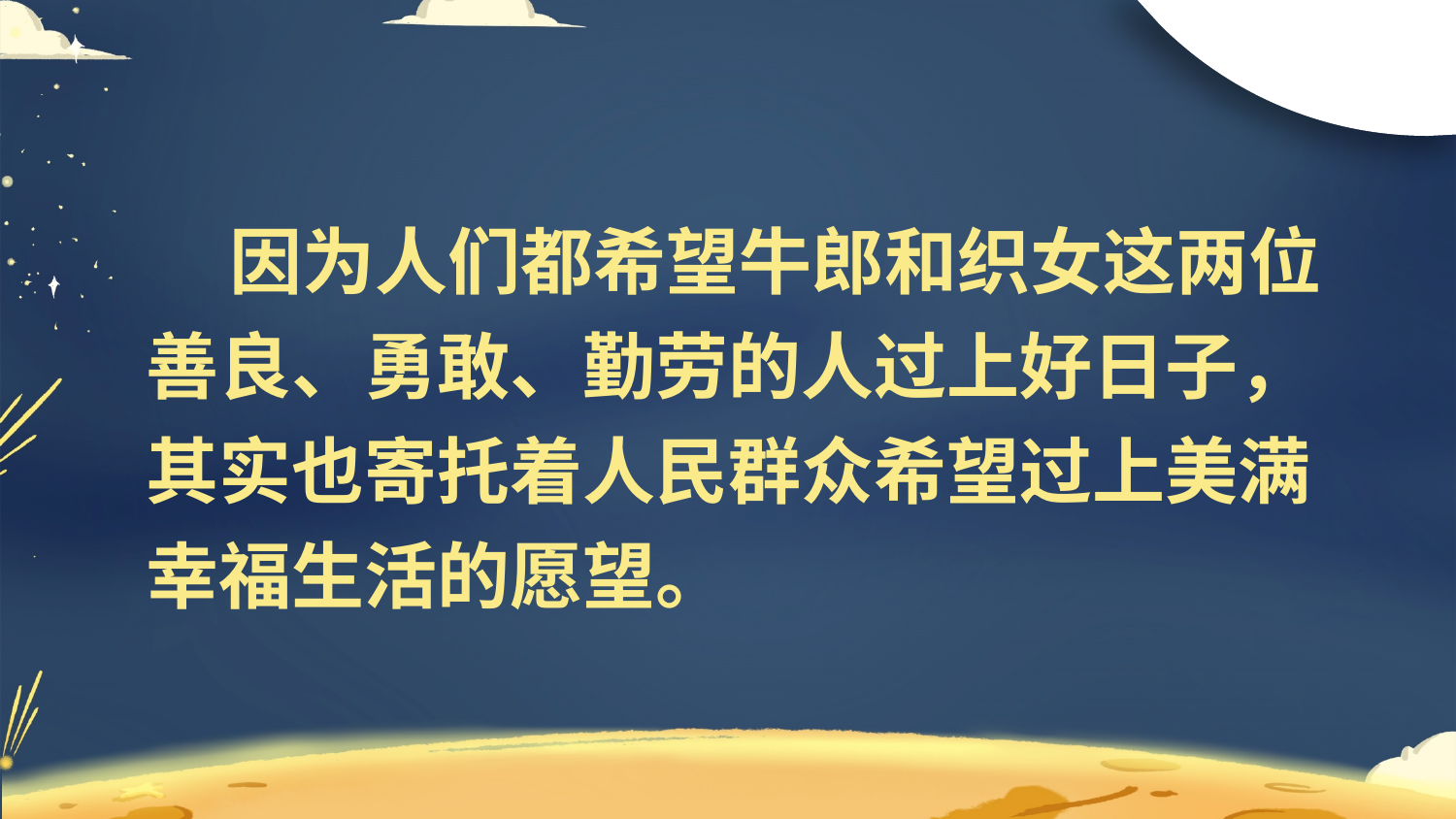

因为人们都希望牛郎和织女这两位善良、勇敢、勤劳的人过上好日子，其实也寄托着人民群众希望过上美满幸福生活的愿望。